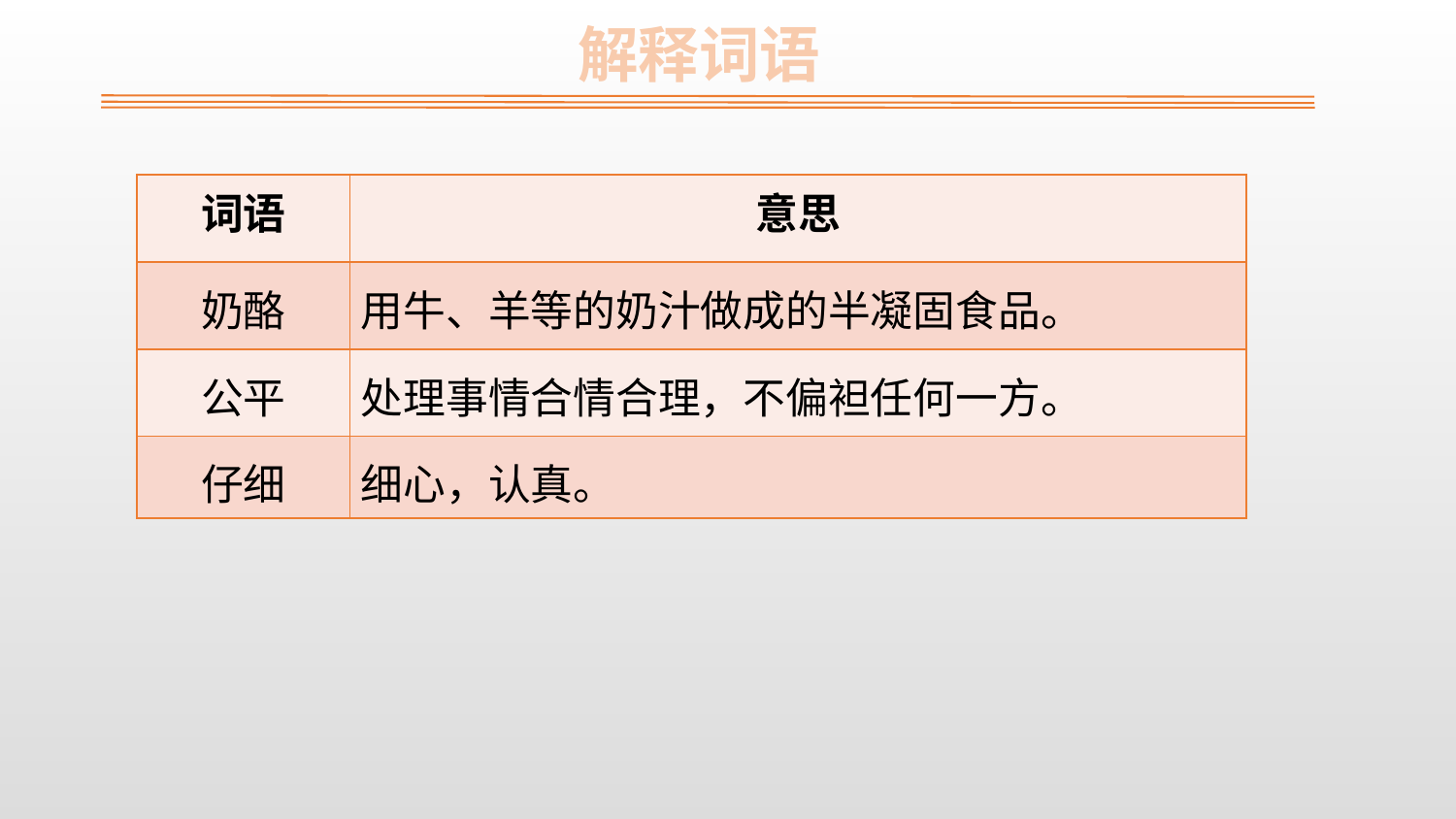

解释词语
| 词语 | 意思 |
| --- | --- |
| 奶酪 | 用牛、羊等的奶汁做成的半凝固食品。 |
| 公平 | 处理事情合情合理，不偏袒任何一方。 |
| 仔细 | 细心，认真。 |